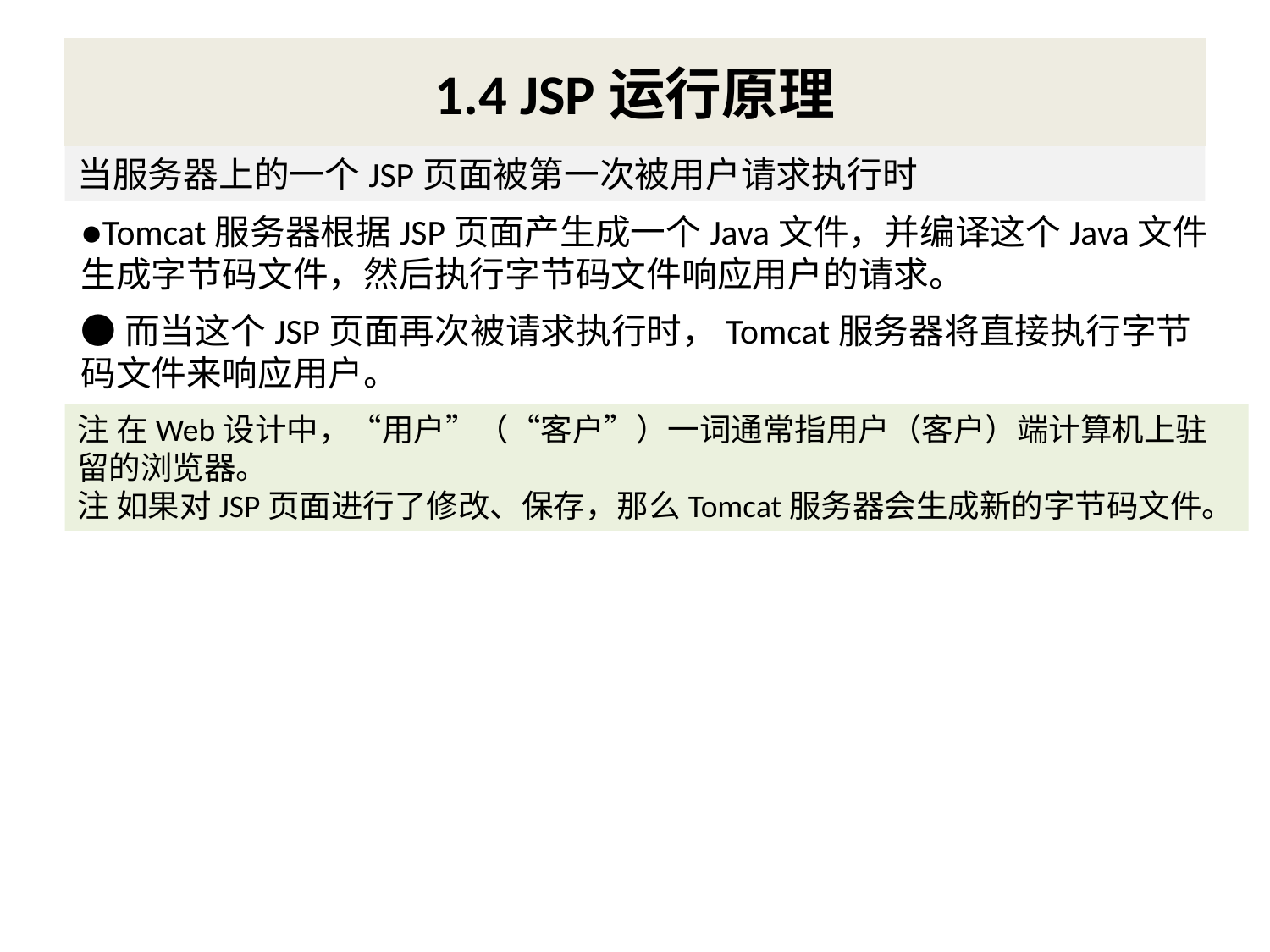

# 1.4 JSP运行原理
当服务器上的一个JSP页面被第一次被用户请求执行时
●Tomcat服务器根据JSP页面产生成一个Java文件，并编译这个Java文件生成字节码文件，然后执行字节码文件响应用户的请求。
●而当这个JSP页面再次被请求执行时，Tomcat服务器将直接执行字节码文件来响应用户。
注 在Web设计中，“用户”（“客户”）一词通常指用户（客户）端计算机上驻留的浏览器。
注 如果对JSP页面进行了修改、保存，那么Tomcat服务器会生成新的字节码文件。